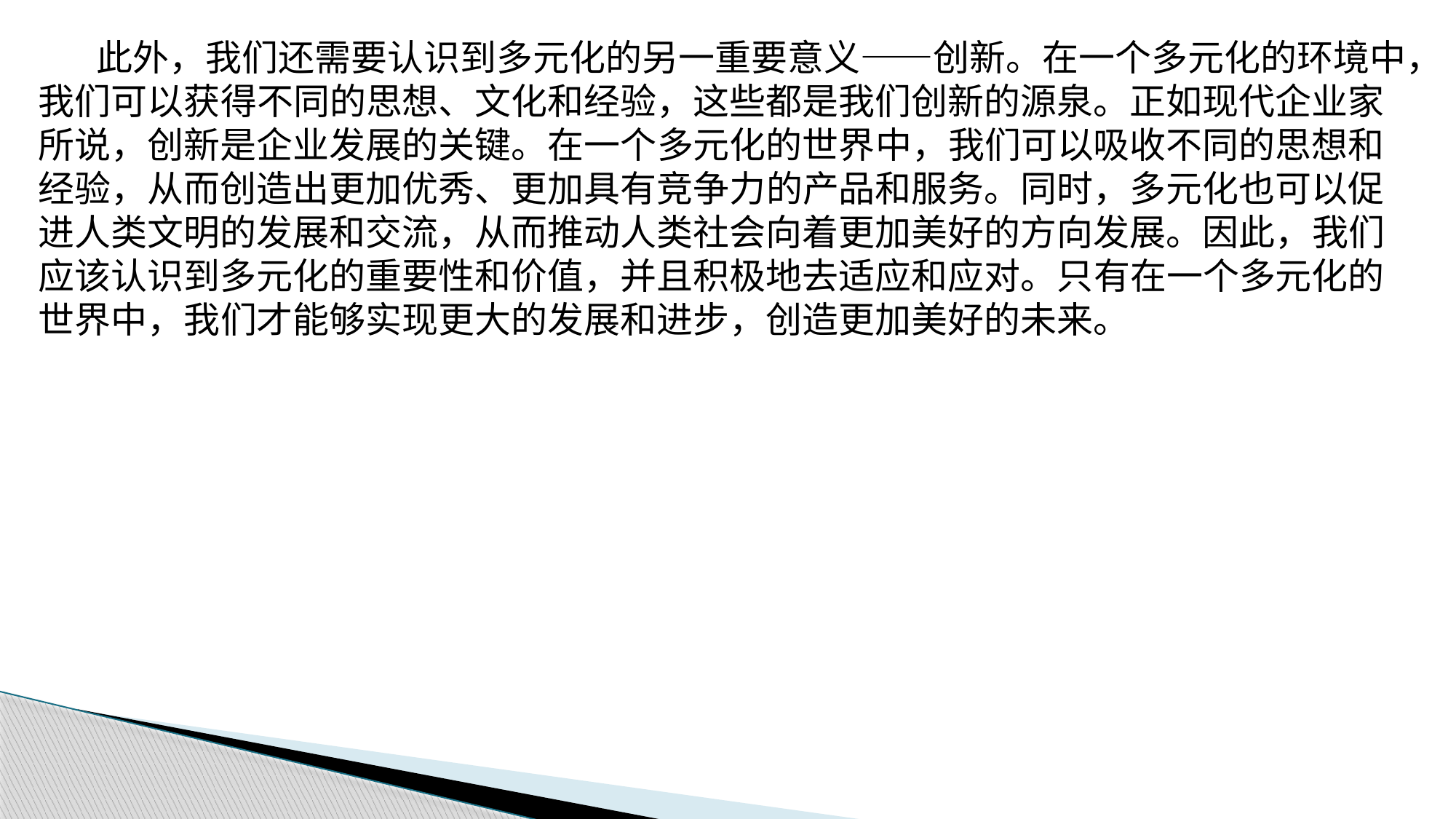

此外，我们还需要认识到多元化的另一重要意义——创新。在一个多元化的环境中，我们可以获得不同的思想、文化和经验，这些都是我们创新的源泉。正如现代企业家所说，创新是企业发展的关键。在一个多元化的世界中，我们可以吸收不同的思想和经验，从而创造出更加优秀、更加具有竞争力的产品和服务。同时，多元化也可以促进人类文明的发展和交流，从而推动人类社会向着更加美好的方向发展。因此，我们应该认识到多元化的重要性和价值，并且积极地去适应和应对。只有在一个多元化的世界中，我们才能够实现更大的发展和进步，创造更加美好的未来。